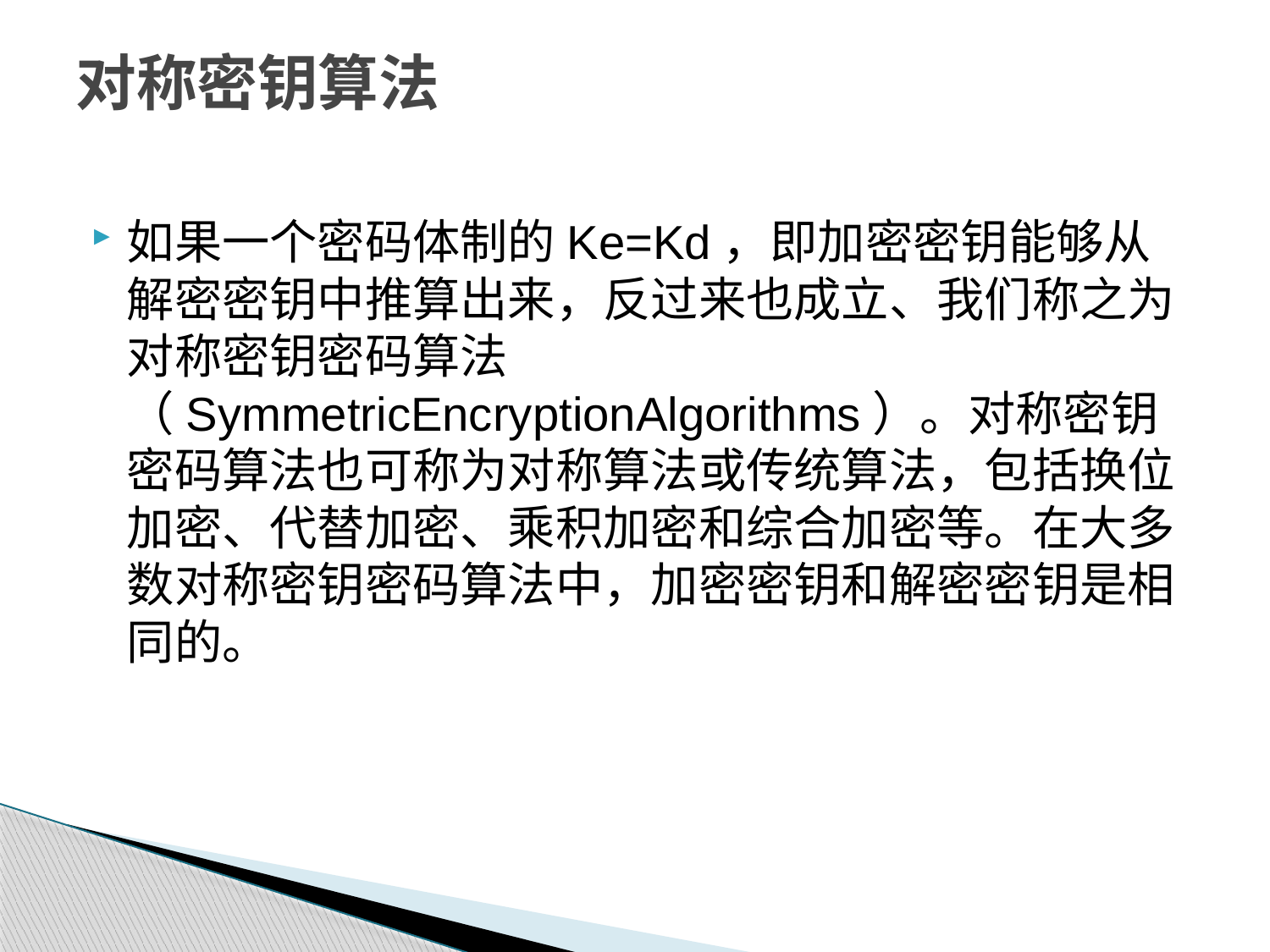

# 对称密钥算法
如果一个密码体制的Ke=Kd，即加密密钥能够从解密密钥中推算出来，反过来也成立、我们称之为对称密钥密码算法（SymmetricEncryptionAlgorithms）。对称密钥密码算法也可称为对称算法或传统算法，包括换位加密、代替加密、乘积加密和综合加密等。在大多数对称密钥密码算法中，加密密钥和解密密钥是相同的。